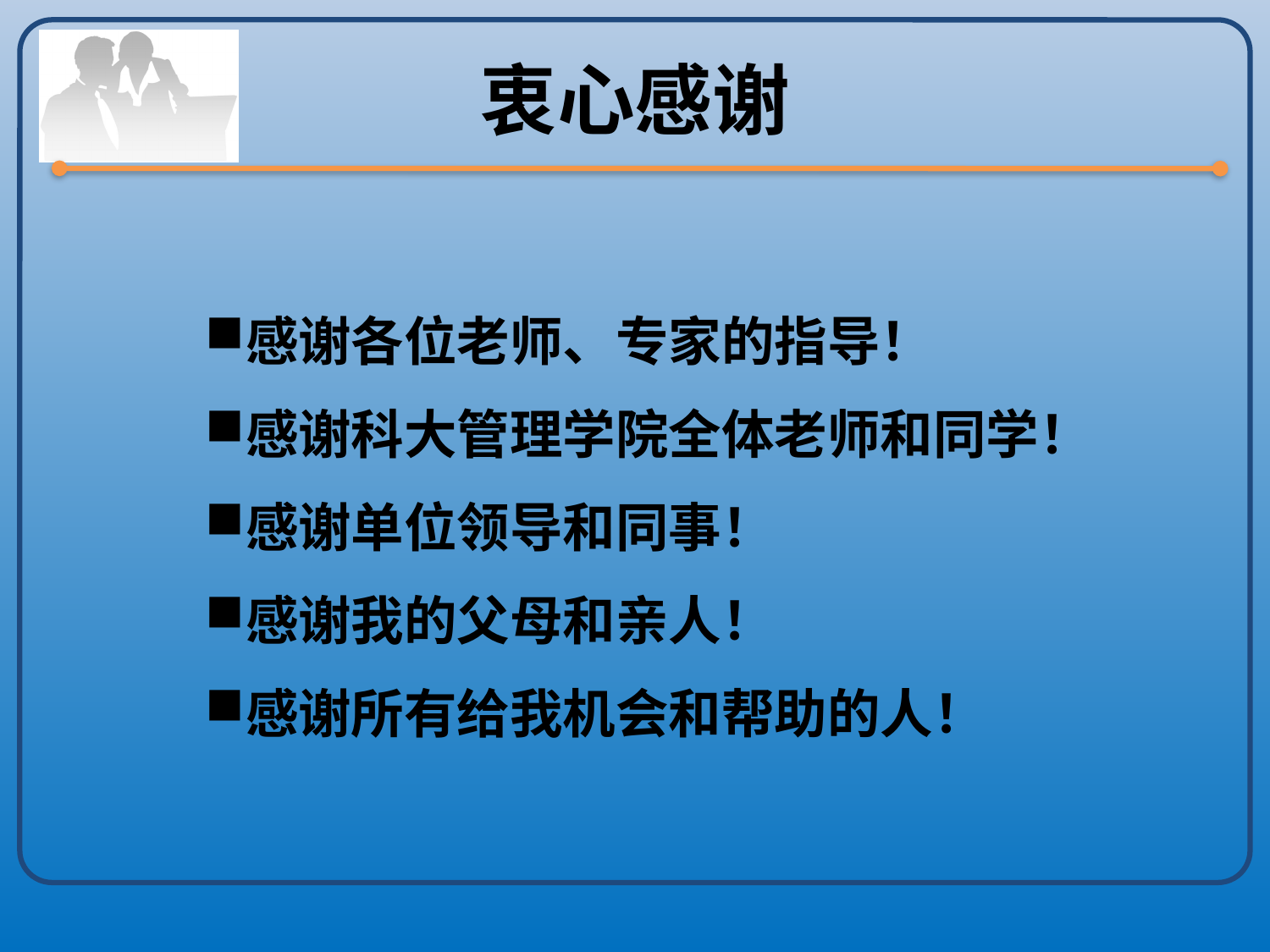

# 衷心感谢
感谢各位老师、专家的指导！
感谢科大管理学院全体老师和同学！
感谢单位领导和同事！
感谢我的父母和亲人！
感谢所有给我机会和帮助的人！